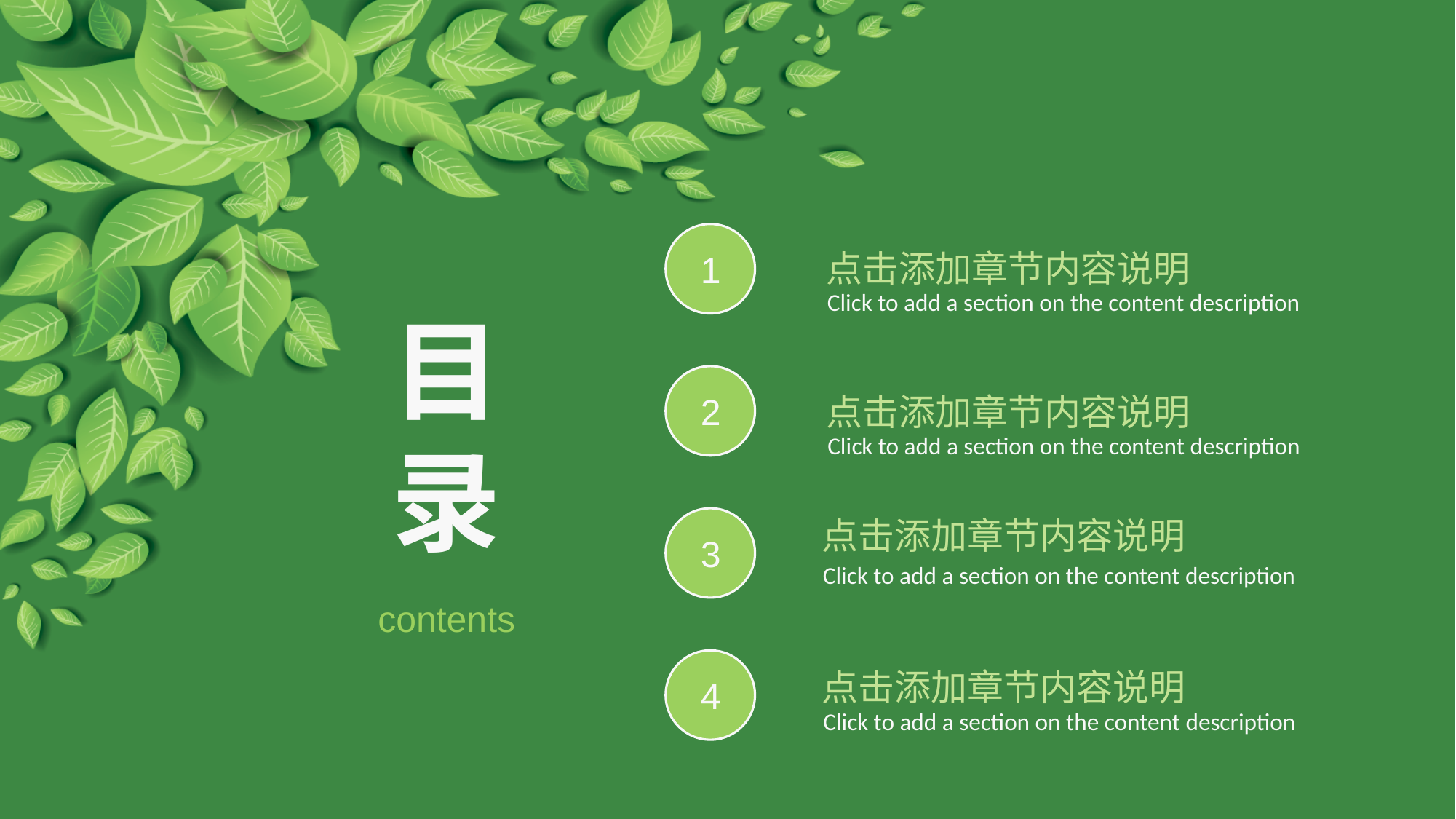

点击添加章节内容说明
1
Click to add a section on the content description
目
录

点击添加章节内容说明
2
Click to add a section on the content description
点击添加章节内容说明

3
Click to add a section on the content description
contents

点击添加章节内容说明
4
Click to add a section on the content description